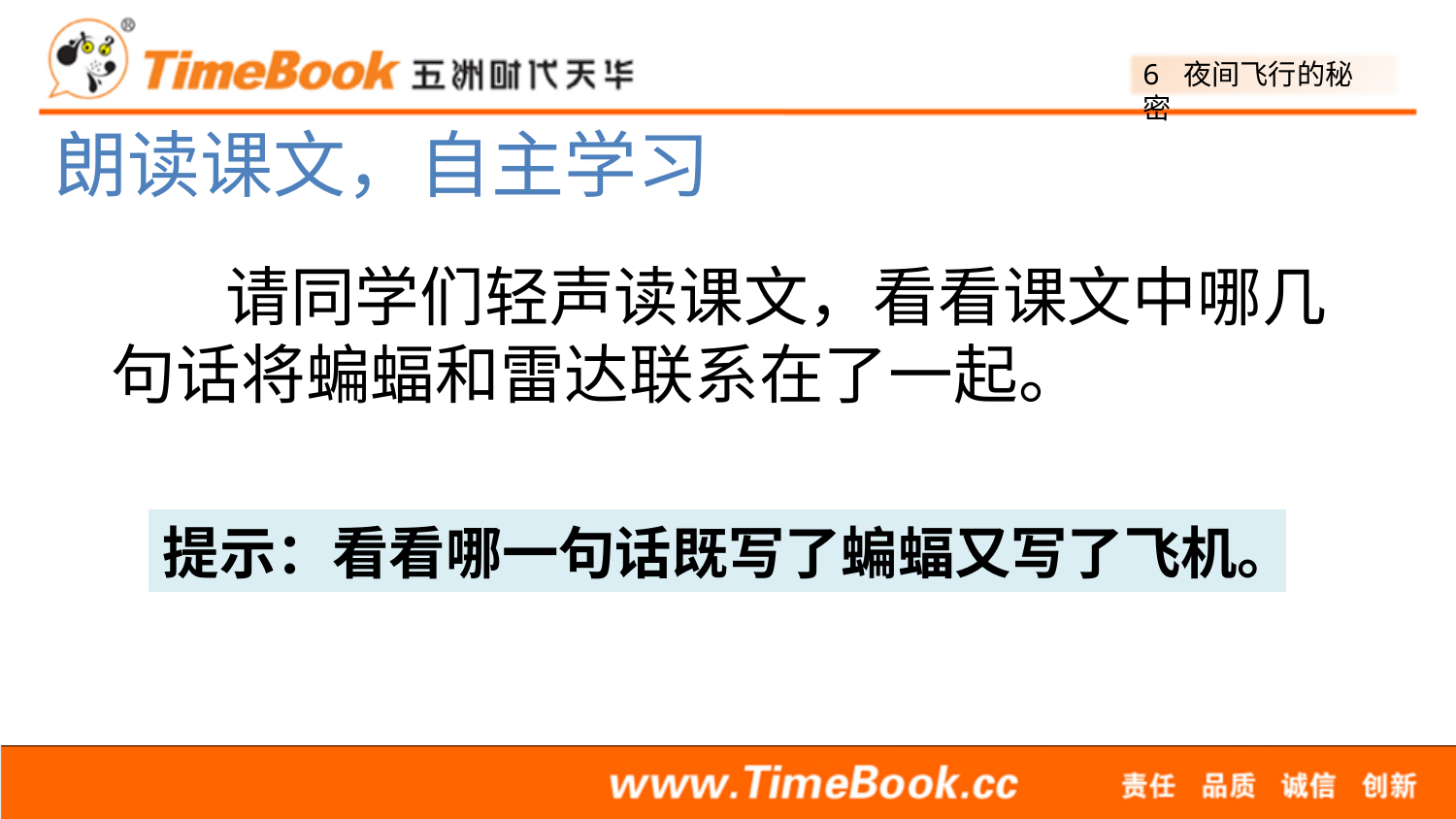

朗读课文，自主学习
请同学们轻声读课文，看看课文中哪几句话将蝙蝠和雷达联系在了一起。
提示：看看哪一句话既写了蝙蝠又写了飞机。